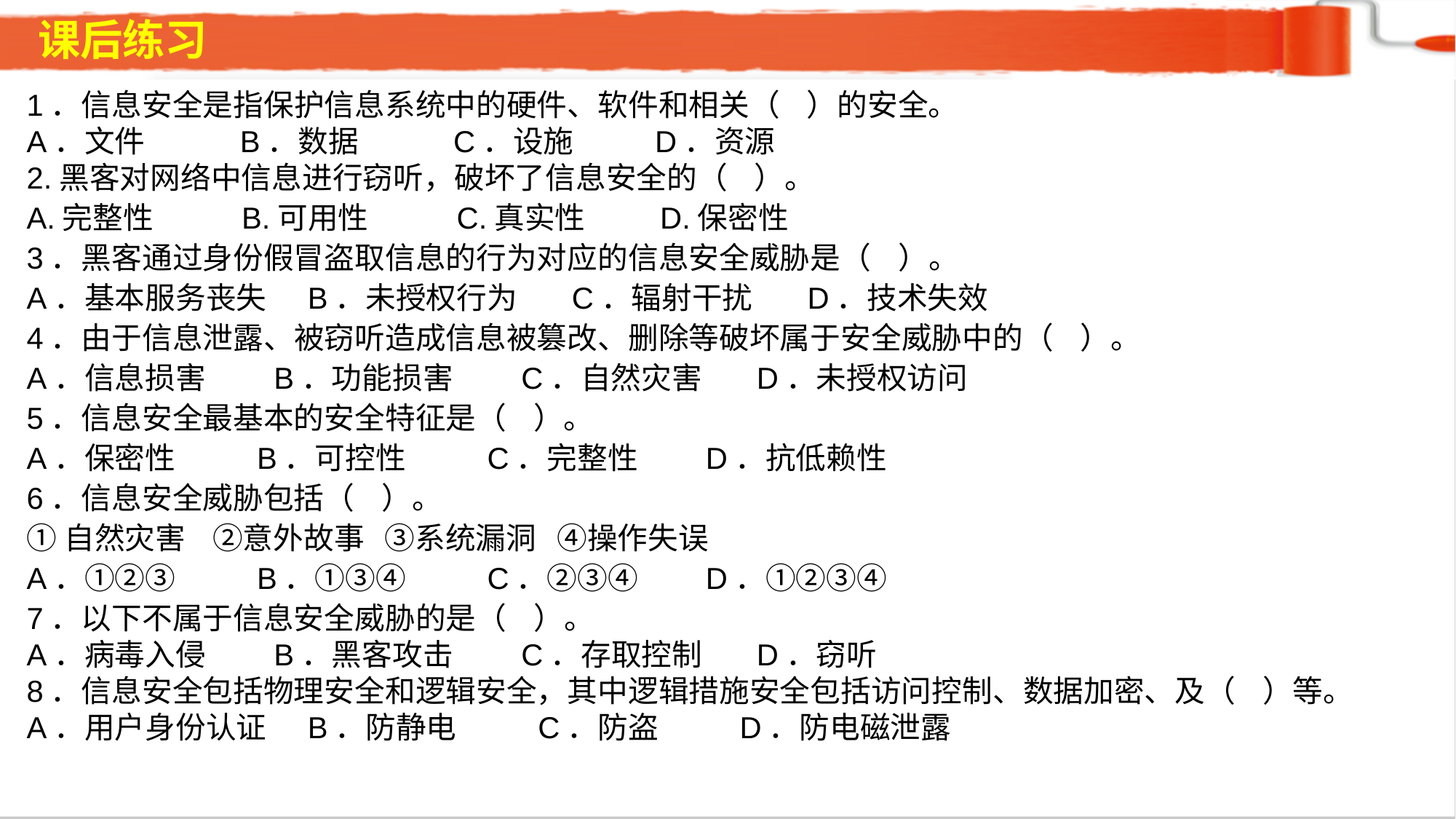

课后练习
1．信息安全是指保护信息系统中的硬件、软件和相关（    ）的安全。A．文件             B．数据             C．设施           D．资源2.黑客对网络中信息进行窃听，破坏了信息安全的（    ）。A.完整性            B.可用性            C.真实性          D.保密性
3．黑客通过身份假冒盗取信息的行为对应的信息安全威胁是（    ）。A．基本服务丧失     B．未授权行为       C．辐射干扰       D．技术失效4．由于信息泄露、被窃听造成信息被篡改、删除等破坏属于安全威胁中的（    ）。A．信息损害         B．功能损害         C．自然灾害       D．未授权访问5．信息安全最基本的安全特征是（    ）。A．保密性           B．可控性           C．完整性         D．抗低赖性6．信息安全威胁包括（    ）。①自然灾害    ②意外故事   ③系统漏洞   ④操作失误    A．①②③           B．①③④           C．②③④         D．①②③④7．以下不属于信息安全威胁的是（    ）。A．病毒入侵         B．黑客攻击         C．存取控制       D．窃听
8．信息安全包括物理安全和逻辑安全，其中逻辑措施安全包括访问控制、数据加密、及（    ）等。
A．用户身份认证     B．防静电           C．防盗           D．防电磁泄露